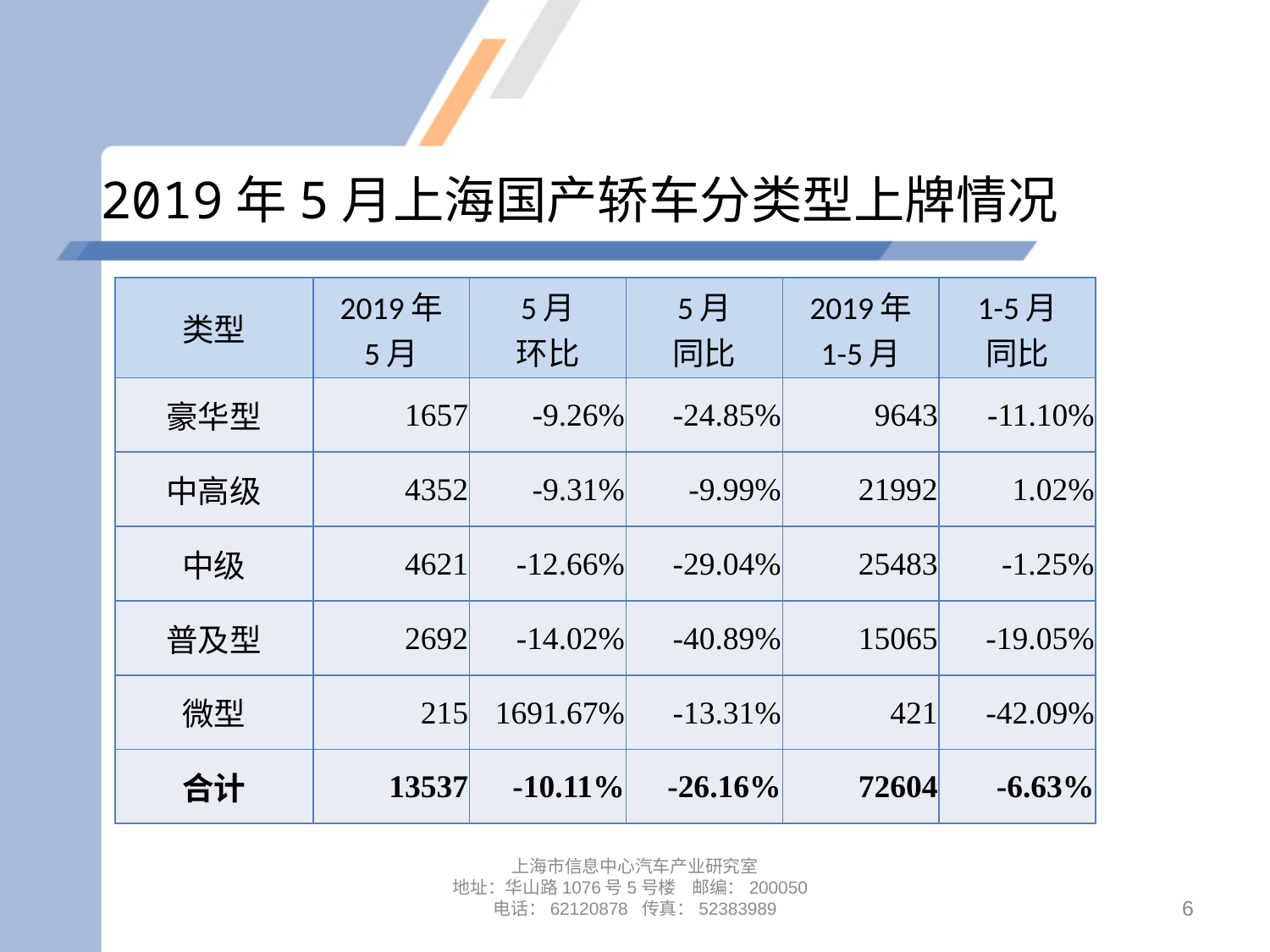

# 2019年5月上海国产轿车分类型上牌情况
| 类型 | 2019年 5月 | 5月 环比 | 5月 同比 | 2019年 1-5月 | 1-5月 同比 |
| --- | --- | --- | --- | --- | --- |
| 豪华型 | 1657 | -9.26% | -24.85% | 9643 | -11.10% |
| 中高级 | 4352 | -9.31% | -9.99% | 21992 | 1.02% |
| 中级 | 4621 | -12.66% | -29.04% | 25483 | -1.25% |
| 普及型 | 2692 | -14.02% | -40.89% | 15065 | -19.05% |
| 微型 | 215 | 1691.67% | -13.31% | 421 | -42.09% |
| 合计 | 13537 | -10.11% | -26.16% | 72604 | -6.63% |
上海市信息中心汽车产业研究室
地址：华山路1076号5号楼    邮编：200050
电话：62120878  传真：52383989

6